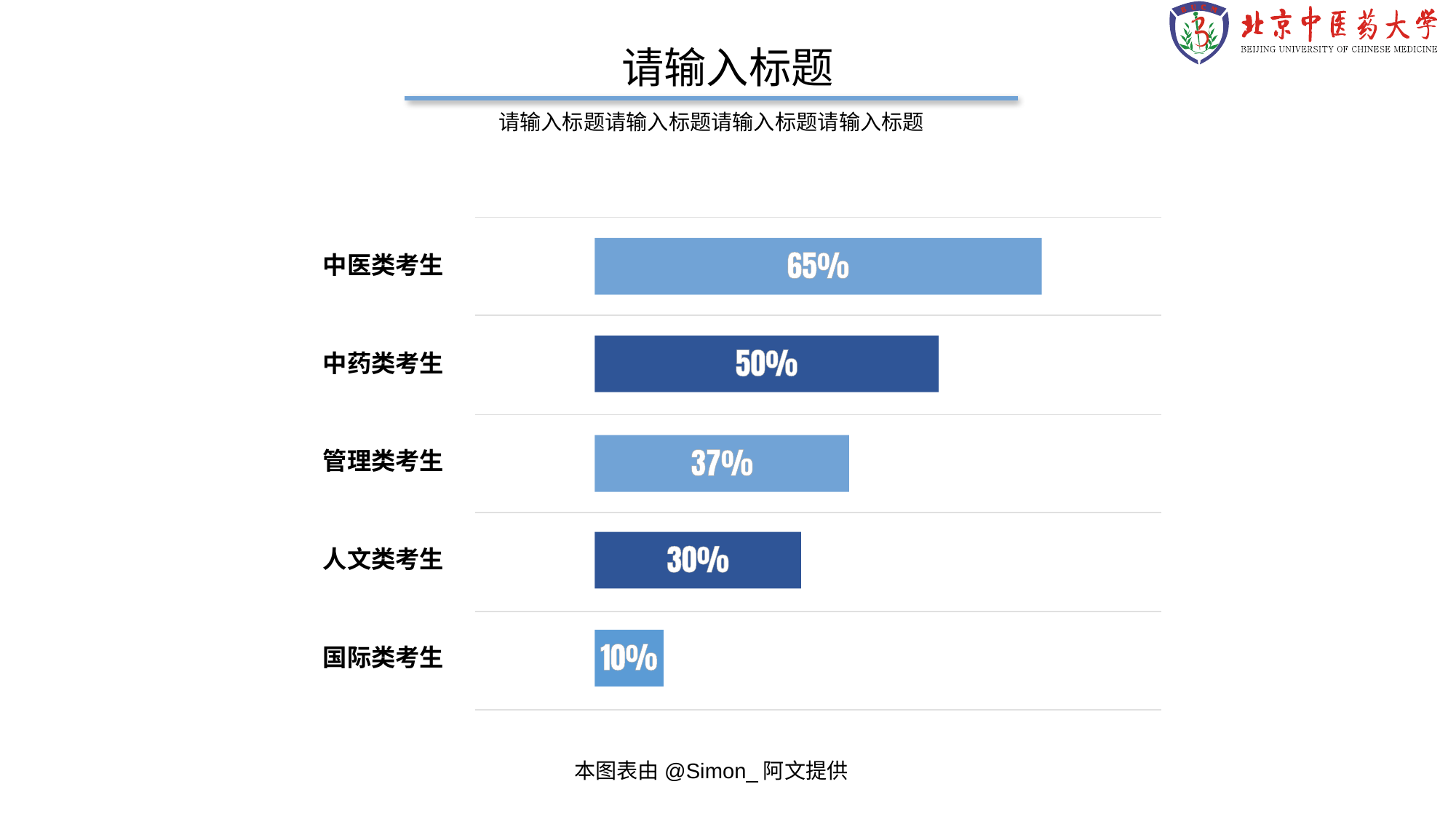

请输入标题
请输入标题请输入标题请输入标题请输入标题

中医类考生

65%
中药类考生
50%

管理类考生

37%
人文类考生

30%
国际类考生

10%
本图表由@Simon_阿文提供